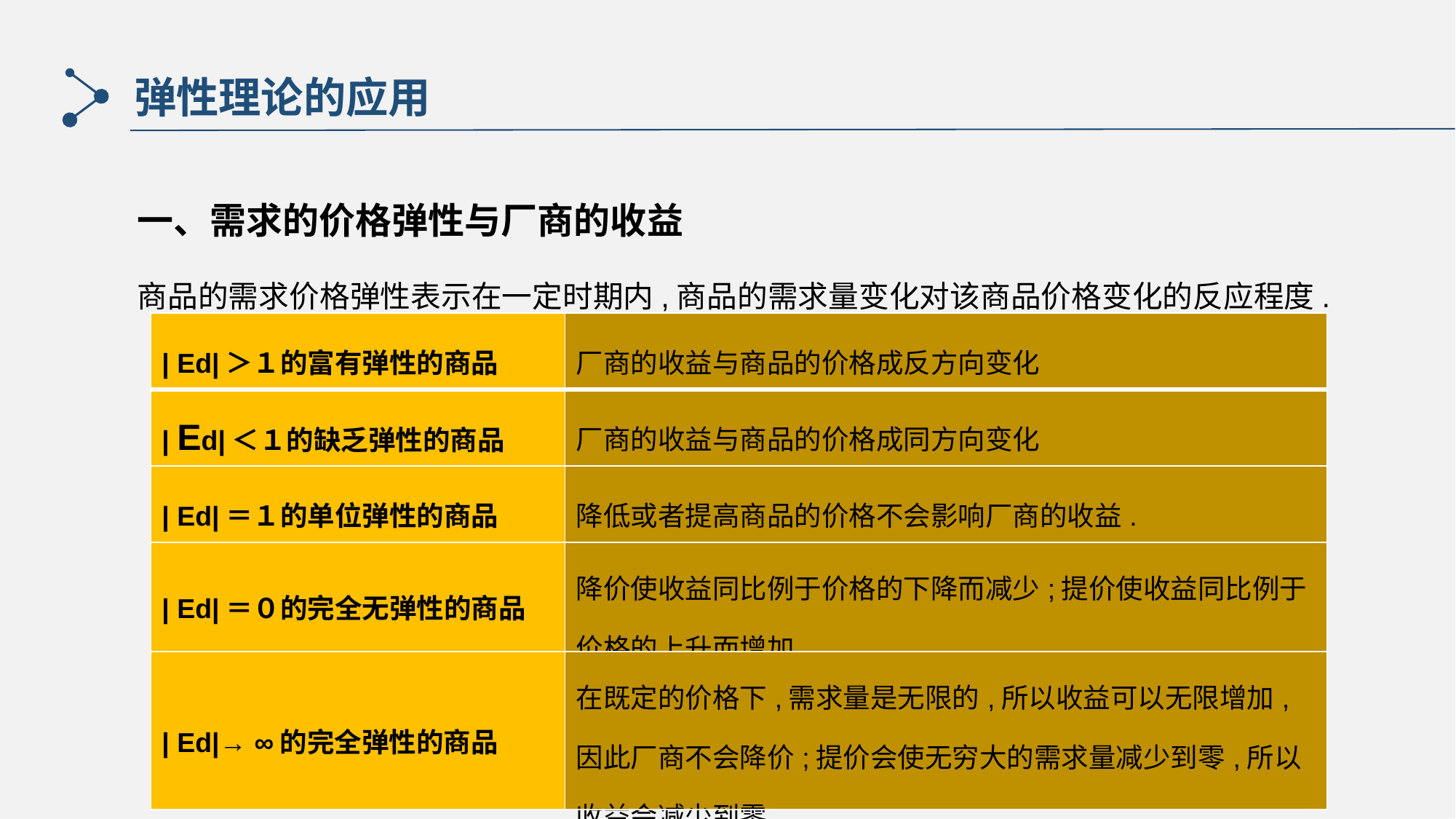

弹性理论的应用
一、需求的价格弹性与厂商的收益
商品的需求价格弹性表示在一定时期内,商品的需求量变化对该商品价格变化的反应程度.
| | Ed|＞１的富有弹性的商品 | 厂商的收益与商品的价格成反方向变化 |
| --- | --- |
| | Ed|＜１的缺乏弹性的商品 | 厂商的收益与商品的价格成同方向变化 |
| | Ed|＝１的单位弹性的商品 | 降低或者提高商品的价格不会影响厂商的收益. |
| | Ed|＝０的完全无弹性的商品 | 降价使收益同比例于价格的下降而减少;提价使收益同比例于价格的上升而增加 |
| | Ed|→ ∞的完全弹性的商品 | 在既定的价格下,需求量是无限的,所以收益可以无限增加,因此厂商不会降价;提价会使无穷大的需求量减少到零,所以收益会减少到零. |